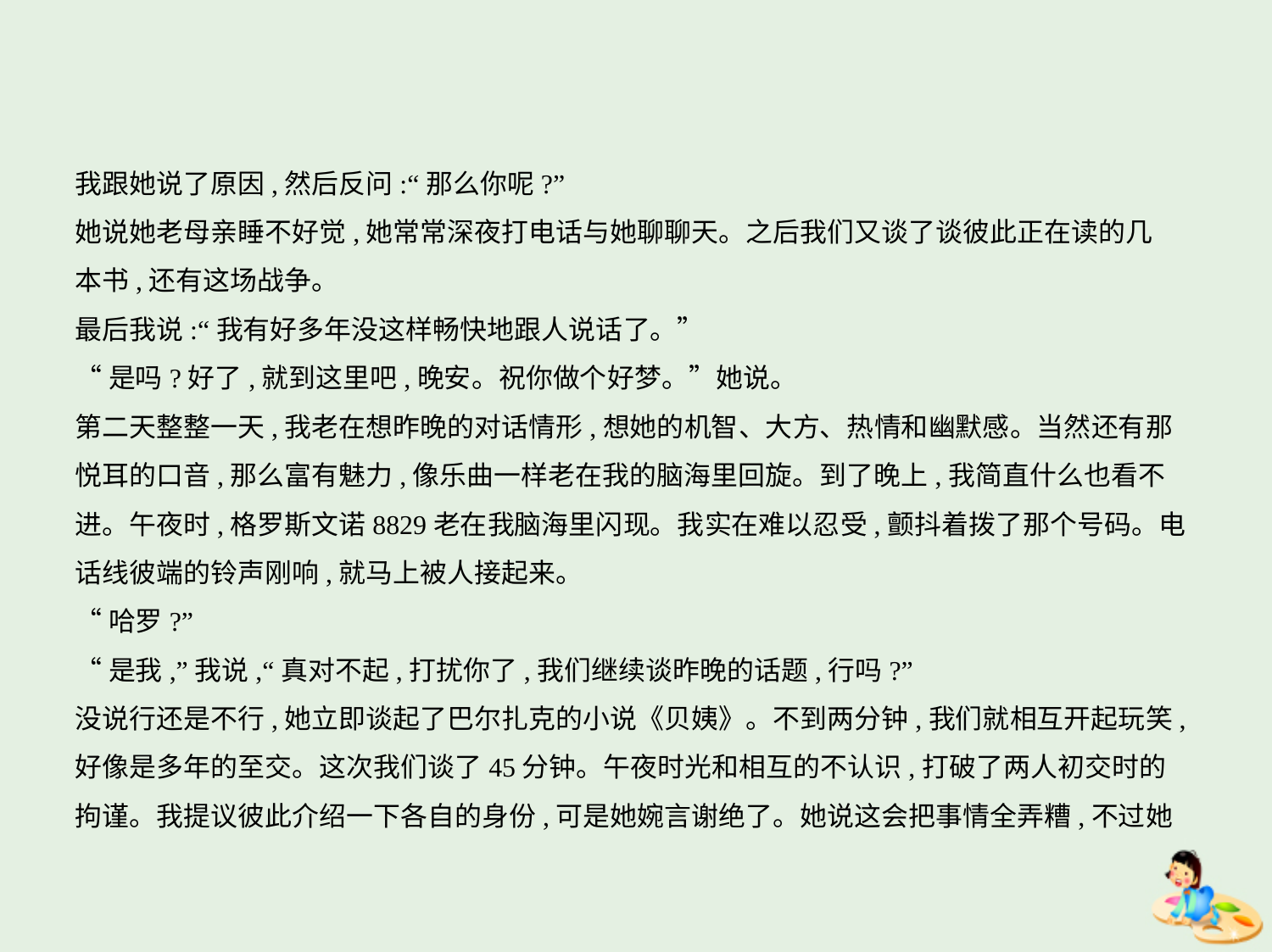

我跟她说了原因,然后反问:“那么你呢?”
她说她老母亲睡不好觉,她常常深夜打电话与她聊聊天。之后我们又谈了谈彼此正在读的几
本书,还有这场战争。
最后我说:“我有好多年没这样畅快地跟人说话了。”
“是吗?好了,就到这里吧,晚安。祝你做个好梦。”她说。
第二天整整一天,我老在想昨晚的对话情形,想她的机智、大方、热情和幽默感。当然还有那
悦耳的口音,那么富有魅力,像乐曲一样老在我的脑海里回旋。到了晚上,我简直什么也看不
进。午夜时,格罗斯文诺8829老在我脑海里闪现。我实在难以忍受,颤抖着拨了那个号码。电
话线彼端的铃声刚响,就马上被人接起来。
“哈罗?”
“是我,”我说,“真对不起,打扰你了,我们继续谈昨晚的话题,行吗?”
没说行还是不行,她立即谈起了巴尔扎克的小说《贝姨》。不到两分钟,我们就相互开起玩笑,
好像是多年的至交。这次我们谈了45分钟。午夜时光和相互的不认识,打破了两人初交时的
拘谨。我提议彼此介绍一下各自的身份,可是她婉言谢绝了。她说这会把事情全弄糟,不过她